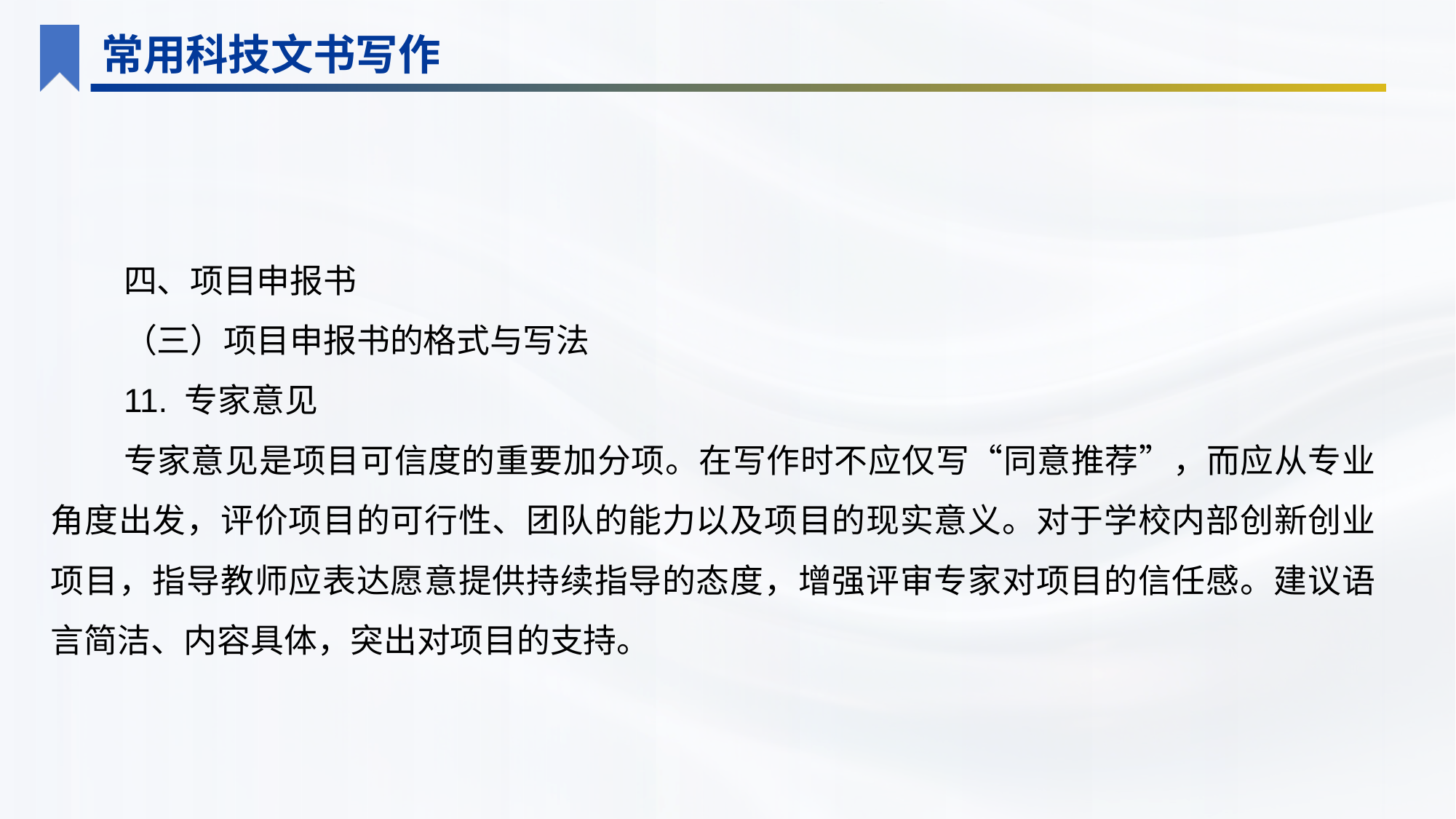

常用科技文书写作
四、项目申报书
（三）项目申报书的格式与写法
11. 专家意见
专家意见是项目可信度的重要加分项。在写作时不应仅写“同意推荐”，而应从专业角度出发，评价项目的可行性、团队的能力以及项目的现实意义。对于学校内部创新创业项目，指导教师应表达愿意提供持续指导的态度，增强评审专家对项目的信任感。建议语言简洁、内容具体，突出对项目的支持。